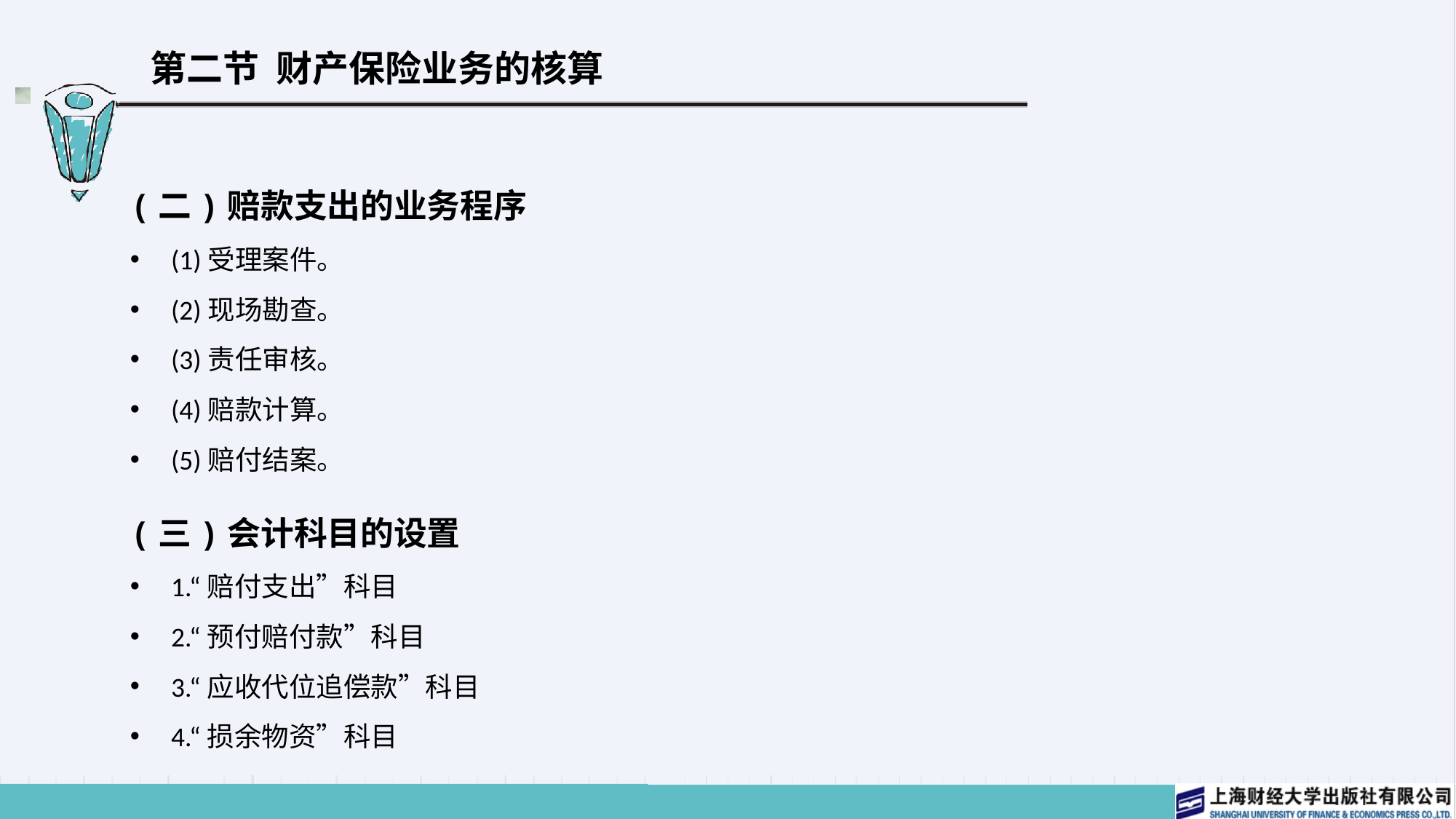

# 第二节  财产保险业务的核算
(二)赔款支出的业务程序
(1)受理案件。
(2)现场勘查。
(3)责任审核。
(4)赔款计算。
(5)赔付结案。
(三)会计科目的设置
1.“赔付支出”科目
2.“预付赔付款”科目
3.“应收代位追偿款”科目
4.“损余物资”科目